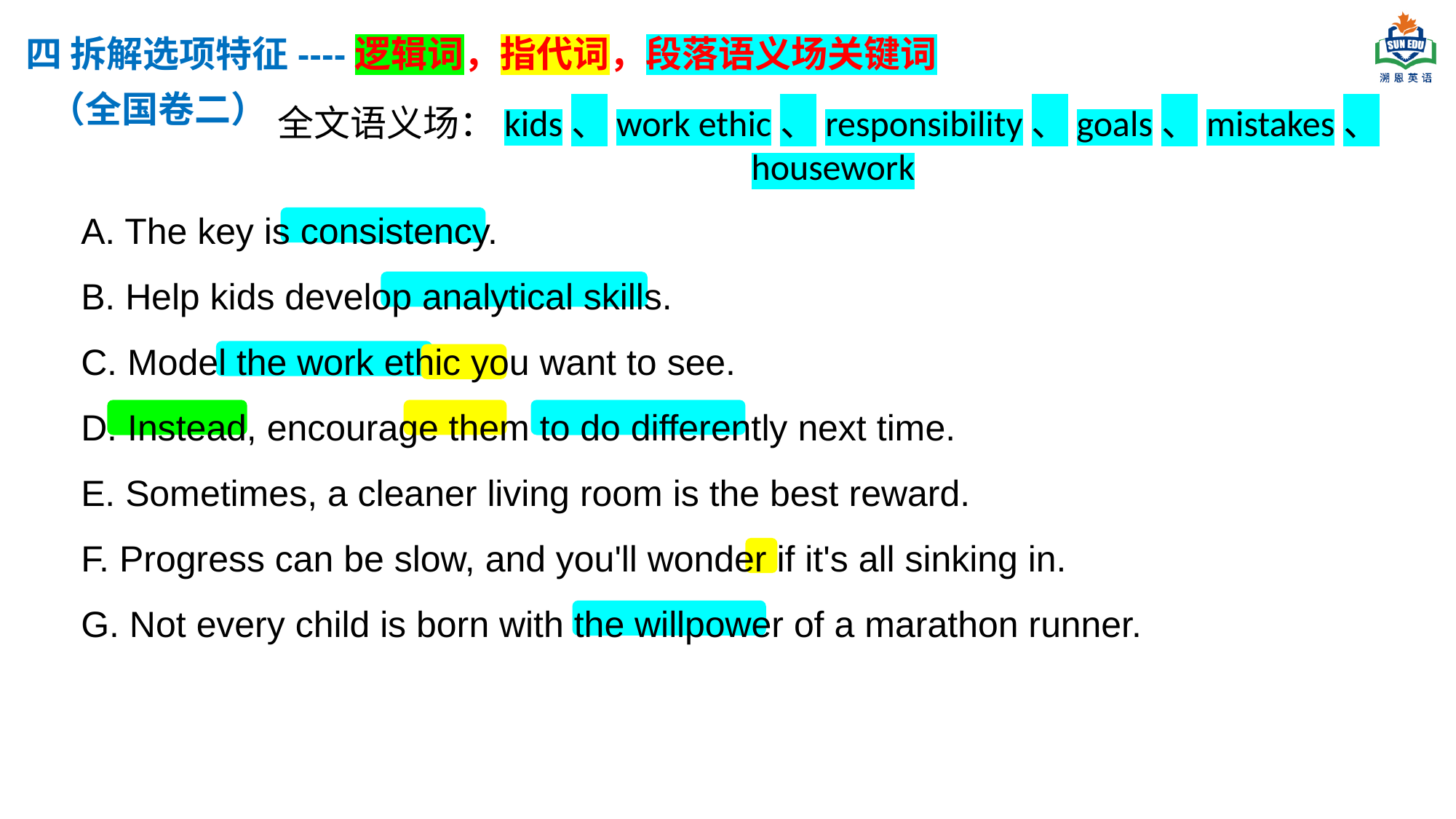

四 拆解选项特征----逻辑词，指代词，段落语义场关键词
（全国卷二）
全文语义场：kids、work ethic、responsibility、goals、mistakes、housework
A. The key is consistency.
B. Help kids develop analytical skills.
C. Model the work ethic you want to see.
D. Instead, encourage them to do differently next time.
E. Sometimes, a cleaner living room is the best reward.
F. Progress can be slow, and you'll wonder if it's all sinking in.
G. Not every child is born with the willpower of a marathon runner.